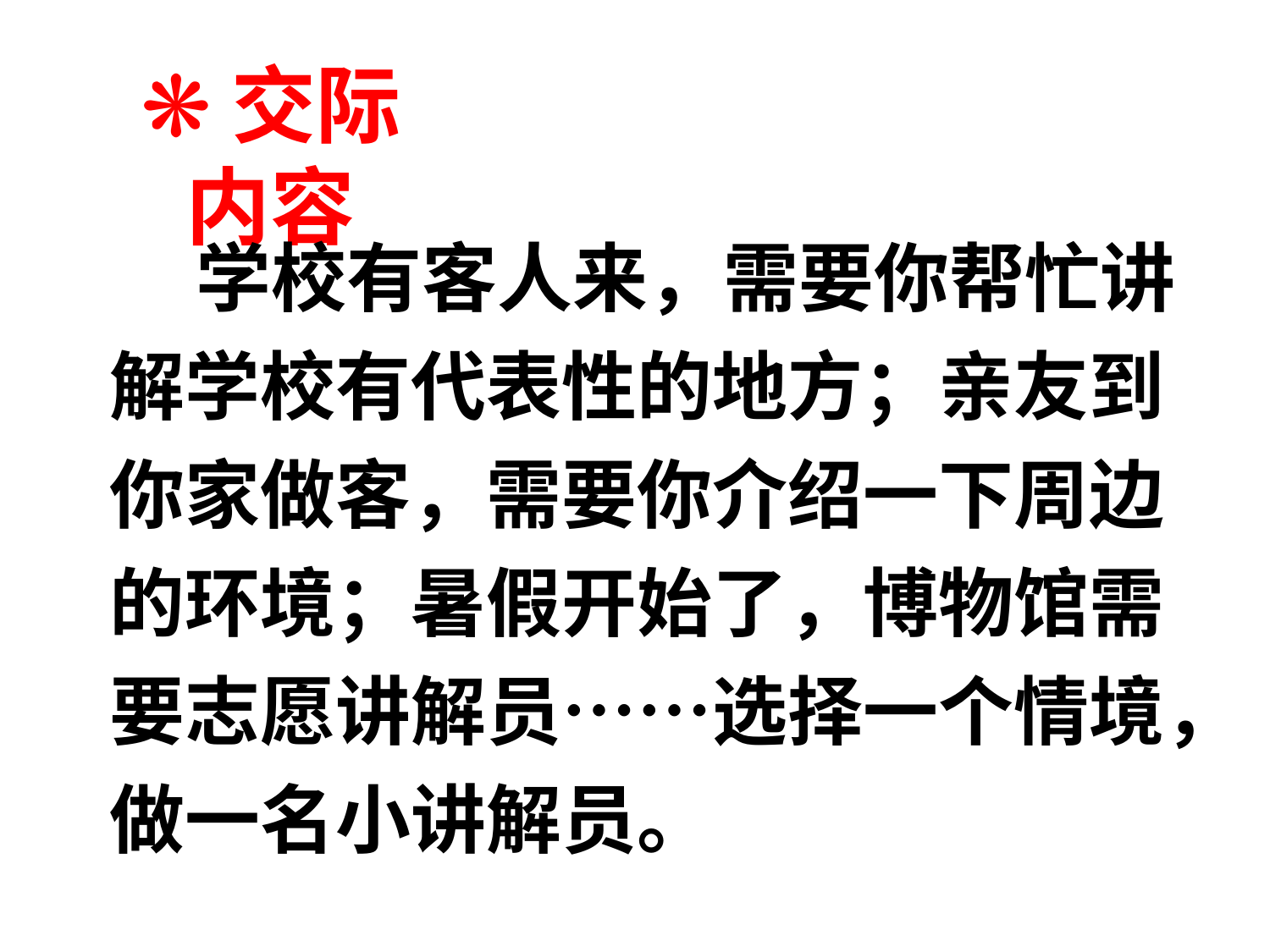

❋交际内容
    学校有客人来，需要你帮忙讲解学校有代表性的地方；亲友到你家做客，需要你介绍一下周边的环境；暑假开始了，博物馆需要志愿讲解员……选择一个情境，做一名小讲解员。